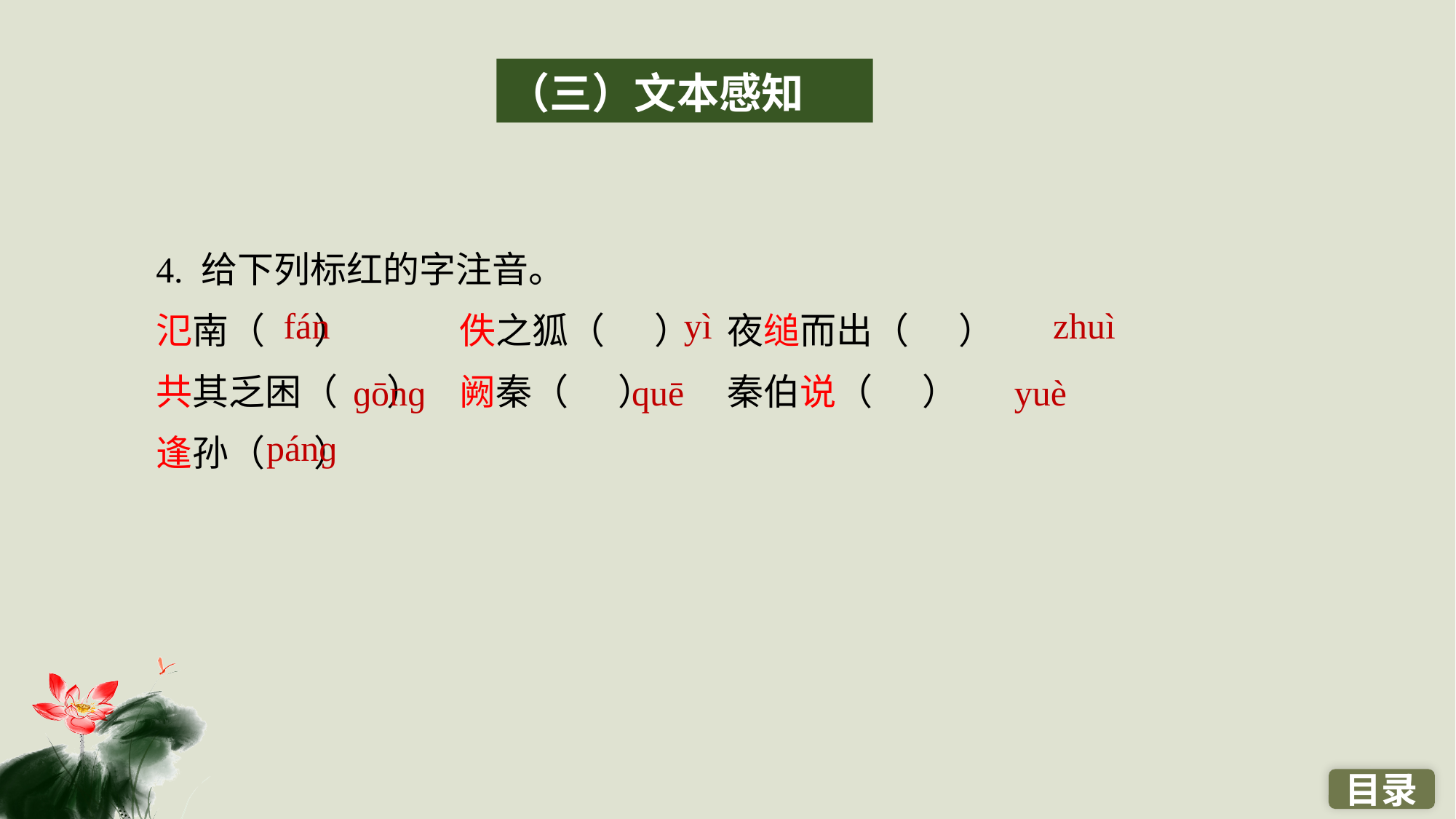

（三）文本感知
4. 给下列标红的字注音。
氾南（      ）　　　佚之狐（      ）　夜缒而出（      ）
共其乏困（      ）　阙秦（      ）　　秦伯说（      ）
逢孙（      ）
fán
yì
zhuì
ɡōnɡ
quē
yuè
pánɡ